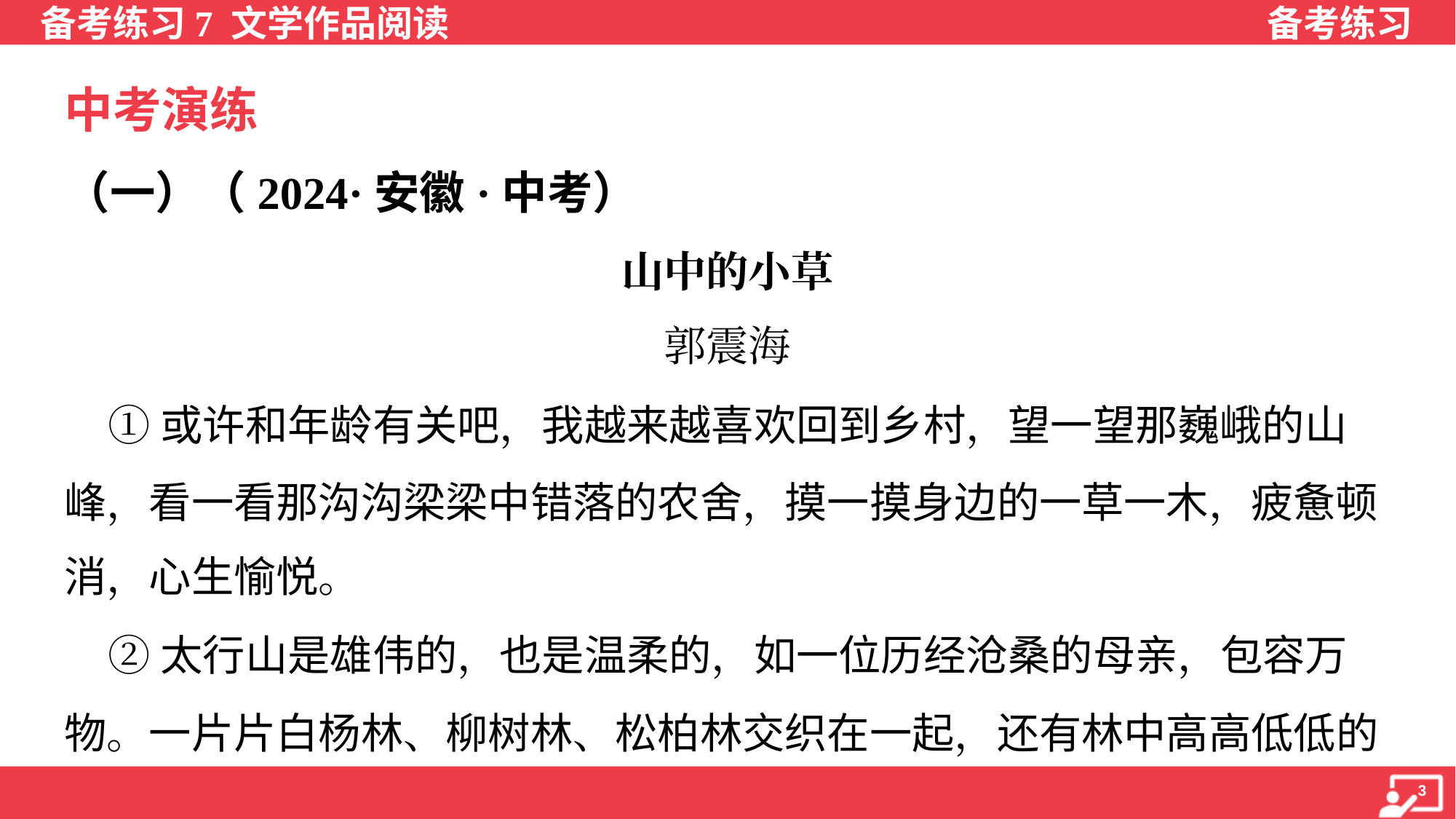

中考演练
（一）（2024·安徽·中考）
山中的小草
郭震海
    ①或许和年龄有关吧，我越来越喜欢回到乡村，望一望那巍峨的山
峰，看一看那沟沟梁梁中错落的农舍，摸一摸身边的一草一木，疲惫顿
消，心生愉悦。
    ②太行山是雄伟的，也是温柔的，如一位历经沧桑的母亲，包容万
物。一片片白杨林、柳树林、松柏林交织在一起，还有林中高高低低的